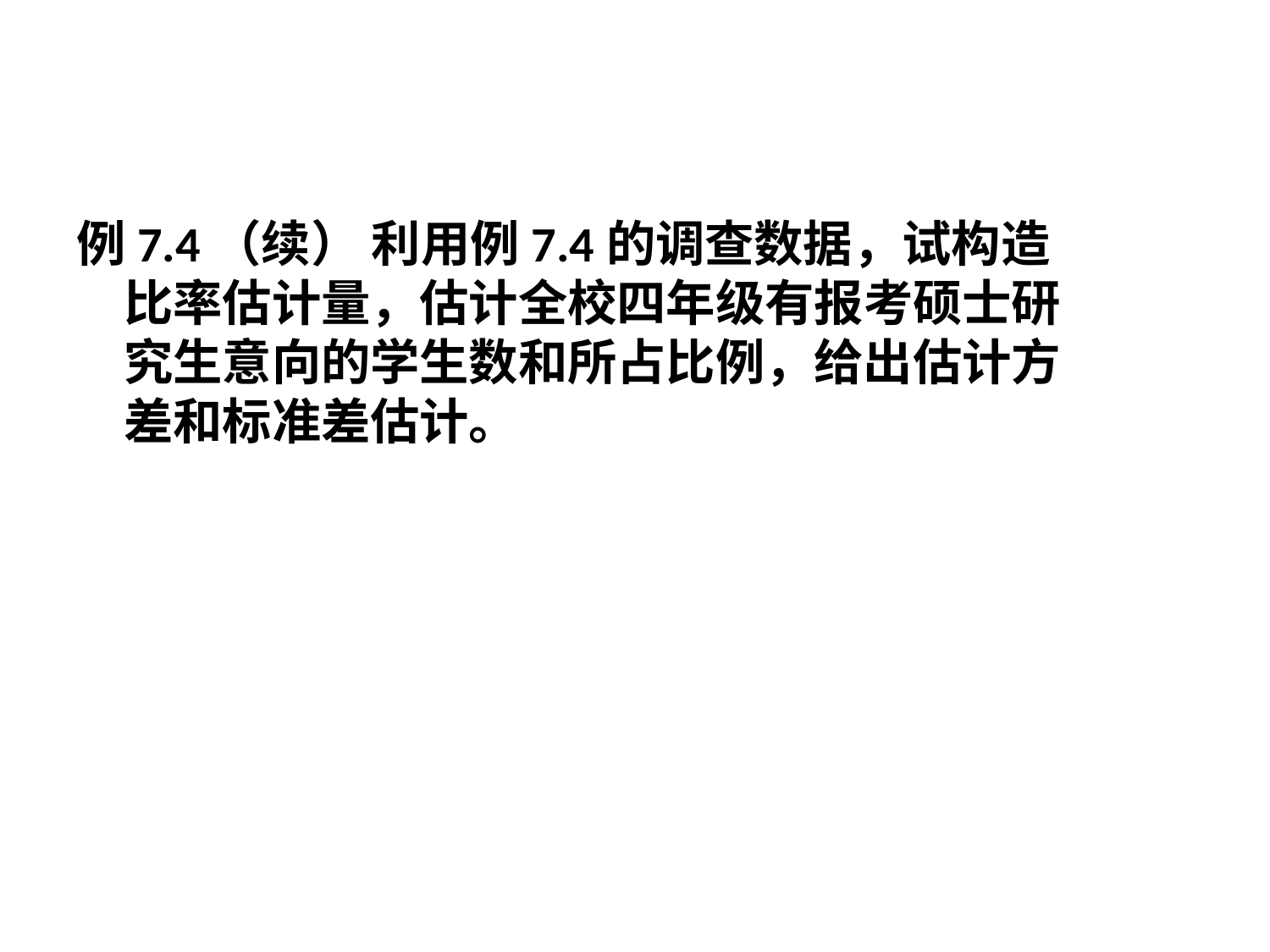

例7.4（续） 利用例7.4的调查数据，试构造比率估计量，估计全校四年级有报考硕士研究生意向的学生数和所占比例，给出估计方差和标准差估计。